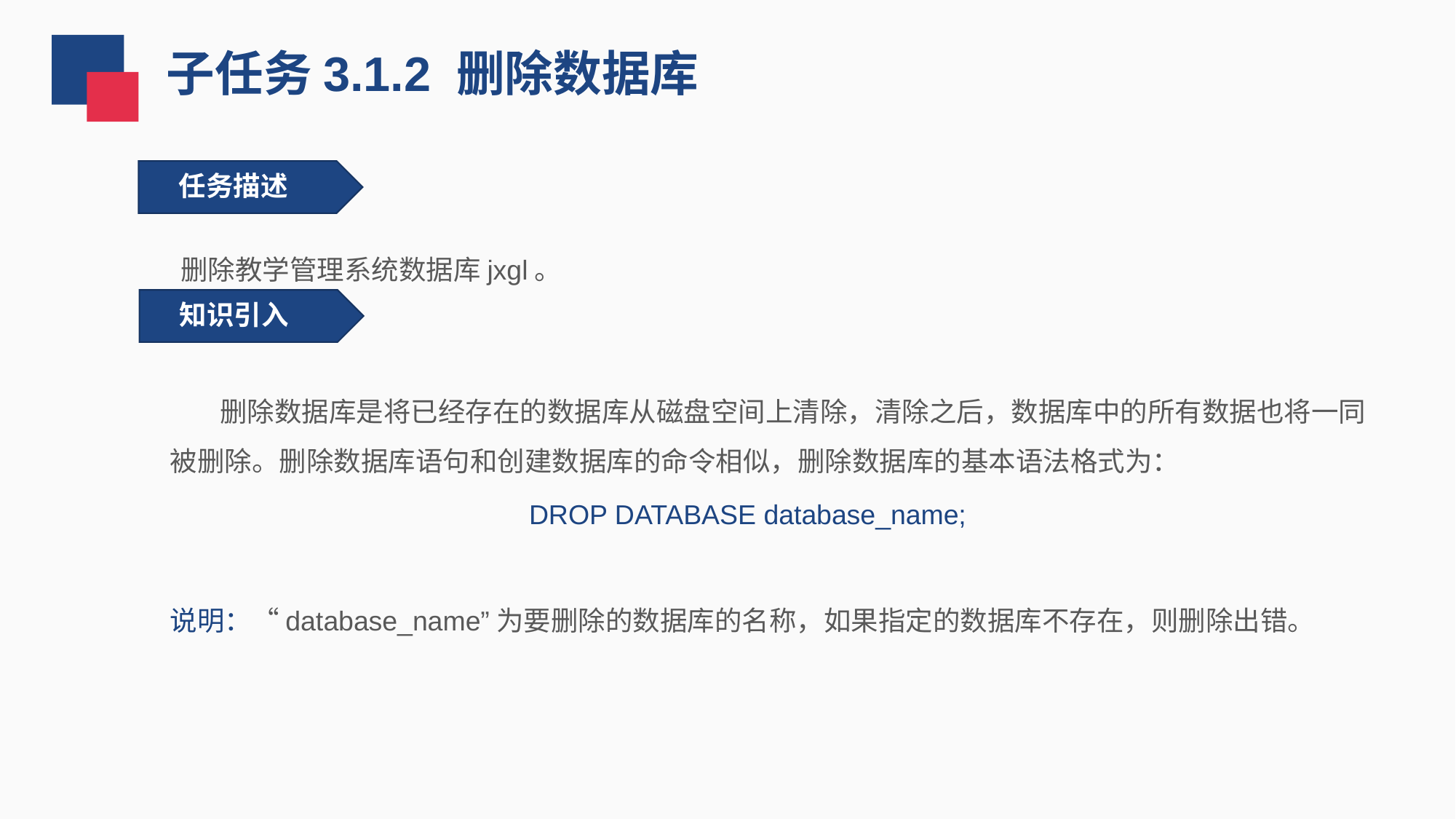

子任务3.1.2 删除数据库

任务描述
    删除教学管理系统数据库jxgl。

知识引入
       删除数据库是将已经存在的数据库从磁盘空间上清除，清除之后，数据库中的所有数据也将一同被删除。删除数据库语句和创建数据库的命令相似，删除数据库的基本语法格式为：
                                               DROP DATABASE database_name;

说明：“database_name”为要删除的数据库的名称，如果指定的数据库不存在，则删除出错。